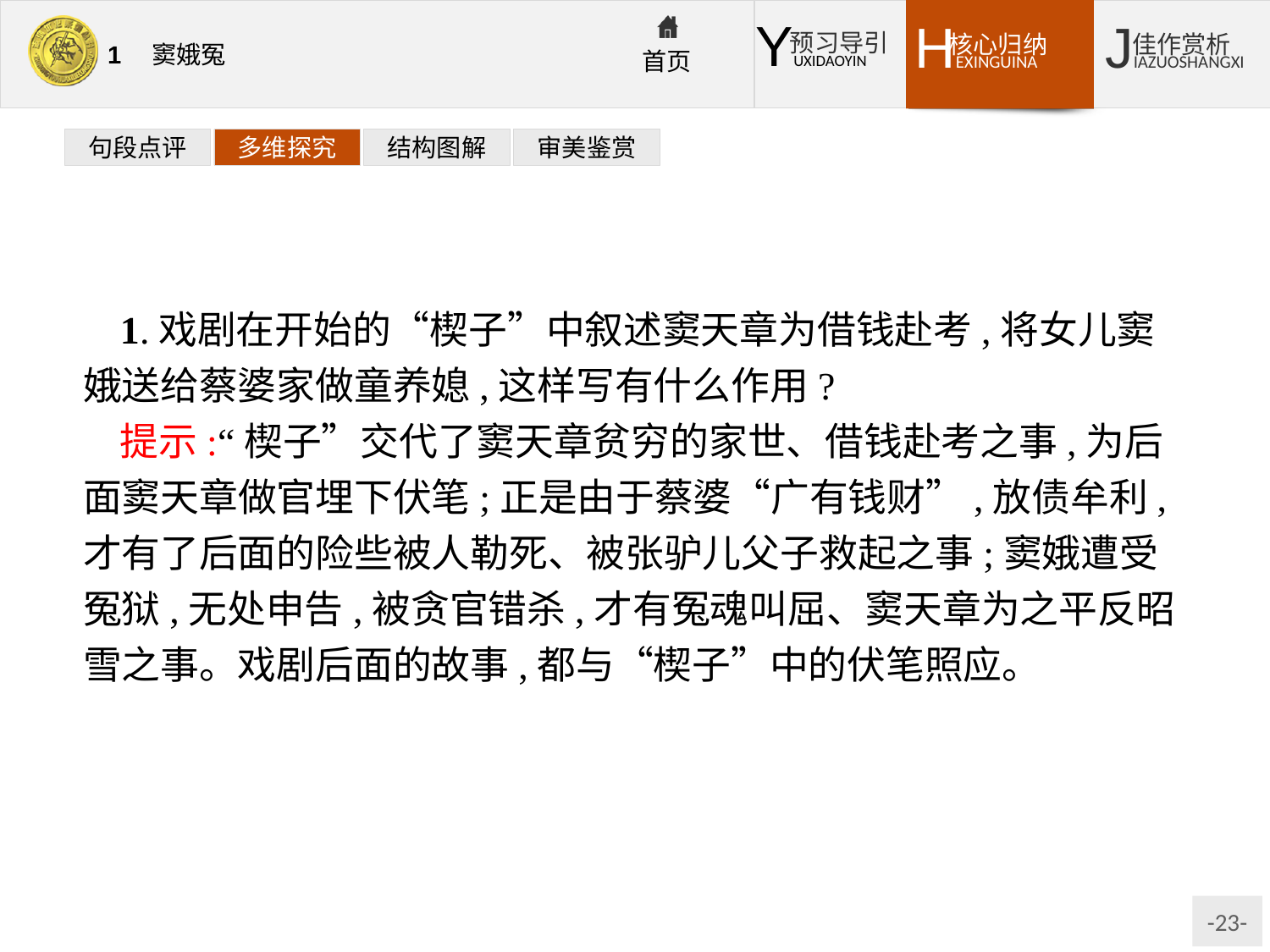

句段点评
多维探究
结构图解
审美鉴赏
1.戏剧在开始的“楔子”中叙述窦天章为借钱赴考,将女儿窦娥送给蔡婆家做童养媳,这样写有什么作用?
提示:“楔子”交代了窦天章贫穷的家世、借钱赴考之事,为后面窦天章做官埋下伏笔;正是由于蔡婆“广有钱财”,放债牟利,才有了后面的险些被人勒死、被张驴儿父子救起之事;窦娥遭受冤狱,无处申告,被贪官错杀,才有冤魂叫屈、窦天章为之平反昭雪之事。戏剧后面的故事,都与“楔子”中的伏笔照应。